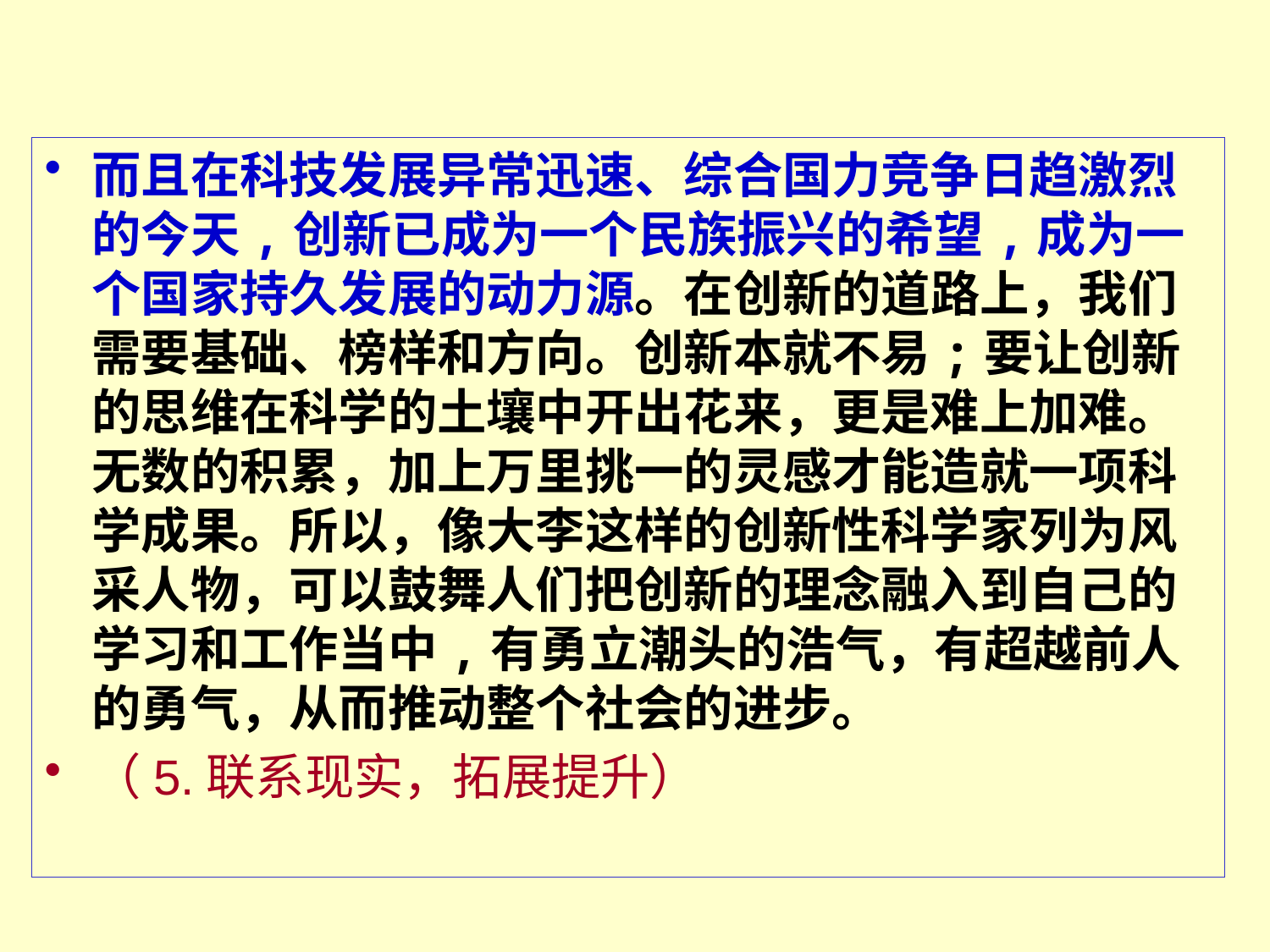

#
而且在科技发展异常迅速、综合国力竞争日趋激烈的今天,创新已成为一个民族振兴的希望,成为一个国家持久发展的动力源。在创新的道路上，我们需要基础、榜样和方向。创新本就不易;要让创新的思维在科学的土壤中开出花来，更是难上加难。无数的积累，加上万里挑一的灵感才能造就一项科学成果。所以，像大李这样的创新性科学家列为风采人物，可以鼓舞人们把创新的理念融入到自己的学习和工作当中,有勇立潮头的浩气，有超越前人的勇气，从而推动整个社会的进步。
（5.联系现实，拓展提升）